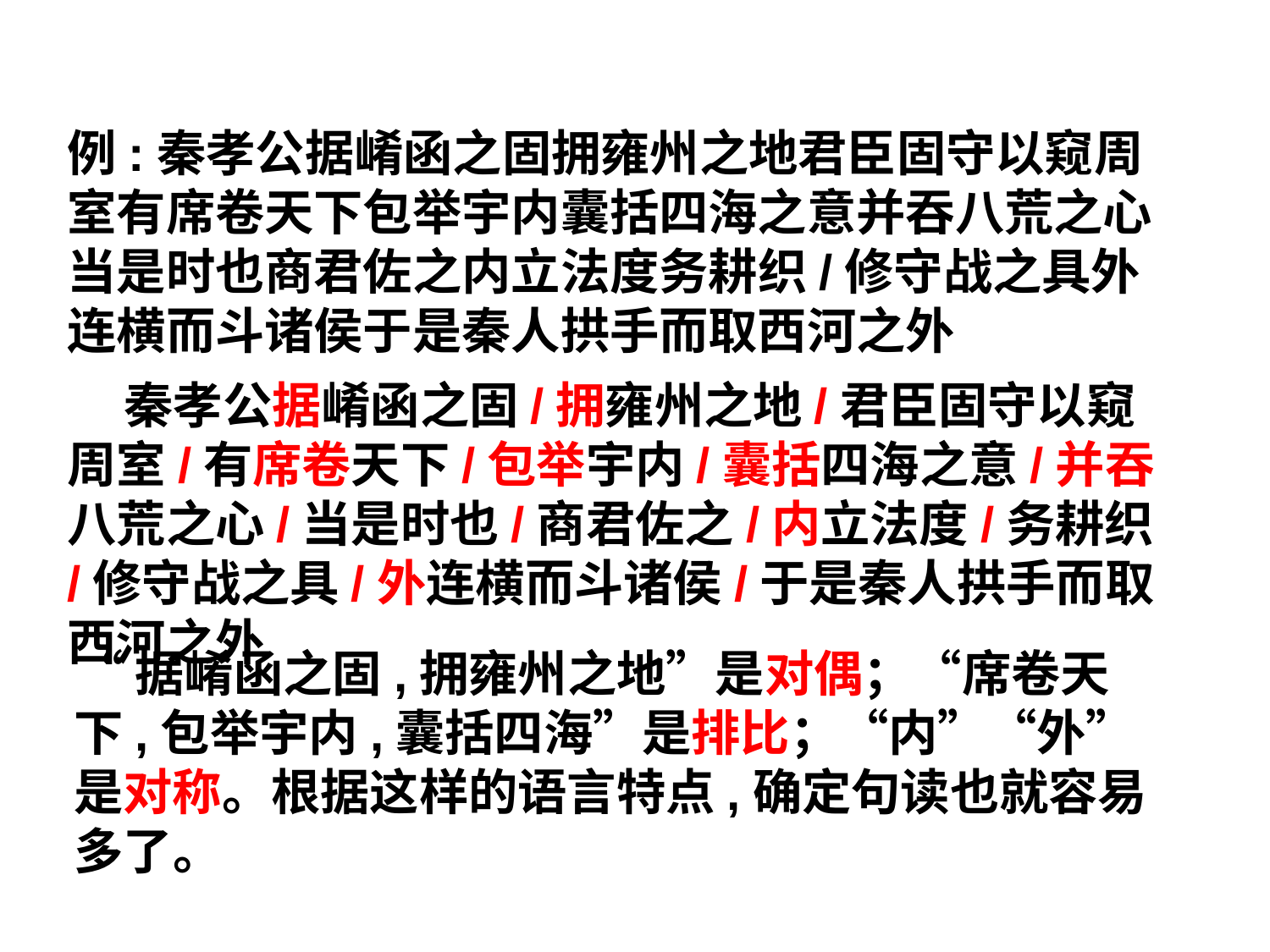

例:秦孝公据崤函之固拥雍州之地君臣固守以窥周室有席卷天下包举宇内囊括四海之意并吞八荒之心当是时也商君佐之内立法度务耕织/修守战之具外连横而斗诸侯于是秦人拱手而取西河之外
    秦孝公据崤函之固/拥雍州之地/君臣固守以窥周室/有席卷天下/包举宇内/囊括四海之意/并吞八荒之心/当是时也/商君佐之/内立法度/务耕织/修守战之具/外连横而斗诸侯/于是秦人拱手而取西河之外
“据崤函之固,拥雍州之地”是对偶；“席卷天下,包举宇内,囊括四海”是排比；“内”“外”是对称。根据这样的语言特点,确定句读也就容易多了。